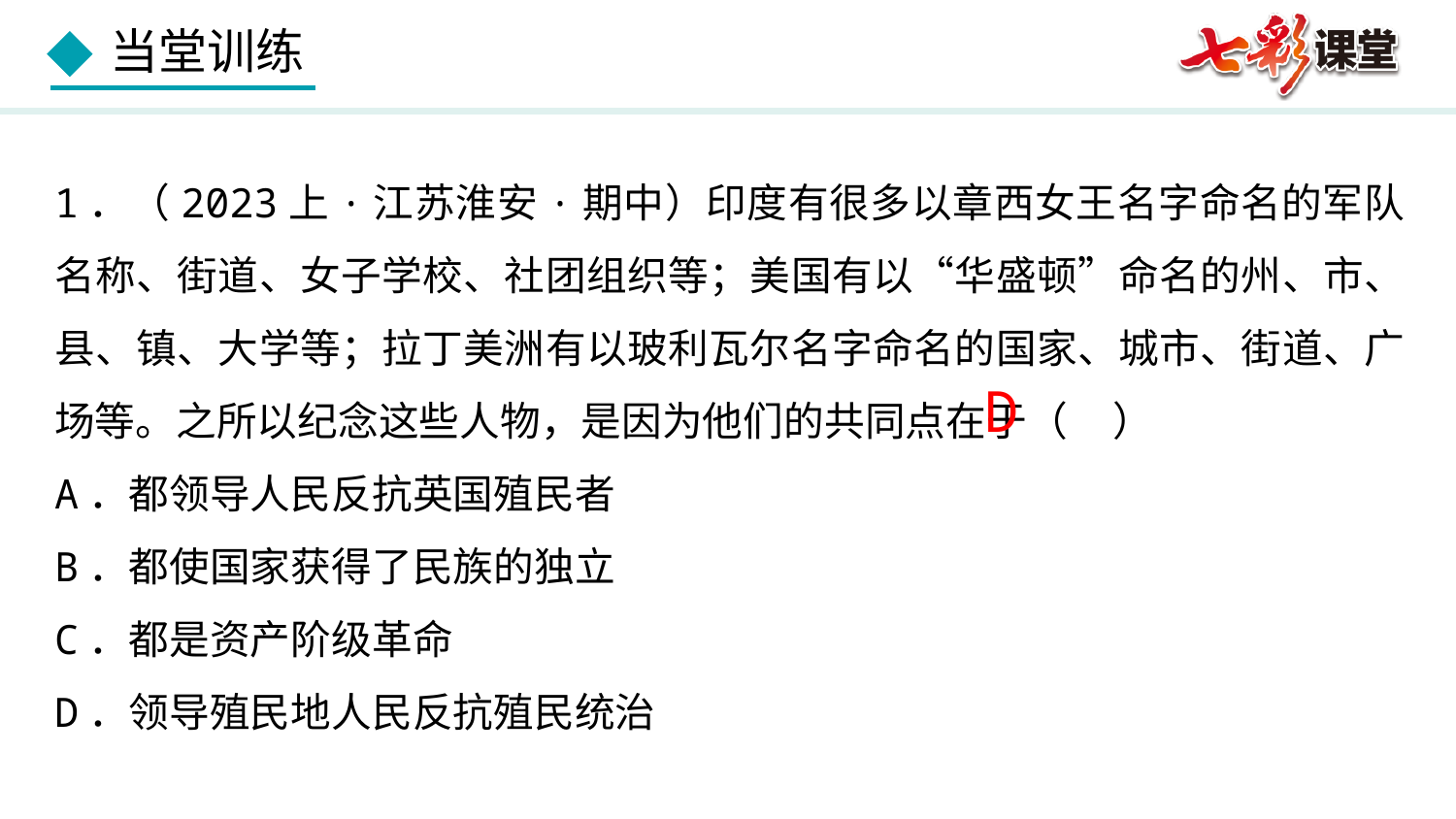

1．（2023上·江苏淮安·期中）印度有很多以章西女王名字命名的军队名称、街道、女子学校、社团组织等；美国有以“华盛顿”命名的州、市、县、镇、大学等；拉丁美洲有以玻利瓦尔名字命名的国家、城市、街道、广场等。之所以纪念这些人物，是因为他们的共同点在于（     ）
A．都领导人民反抗英国殖民者
B．都使国家获得了民族的独立
C．都是资产阶级革命
D．领导殖民地人民反抗殖民统治
D